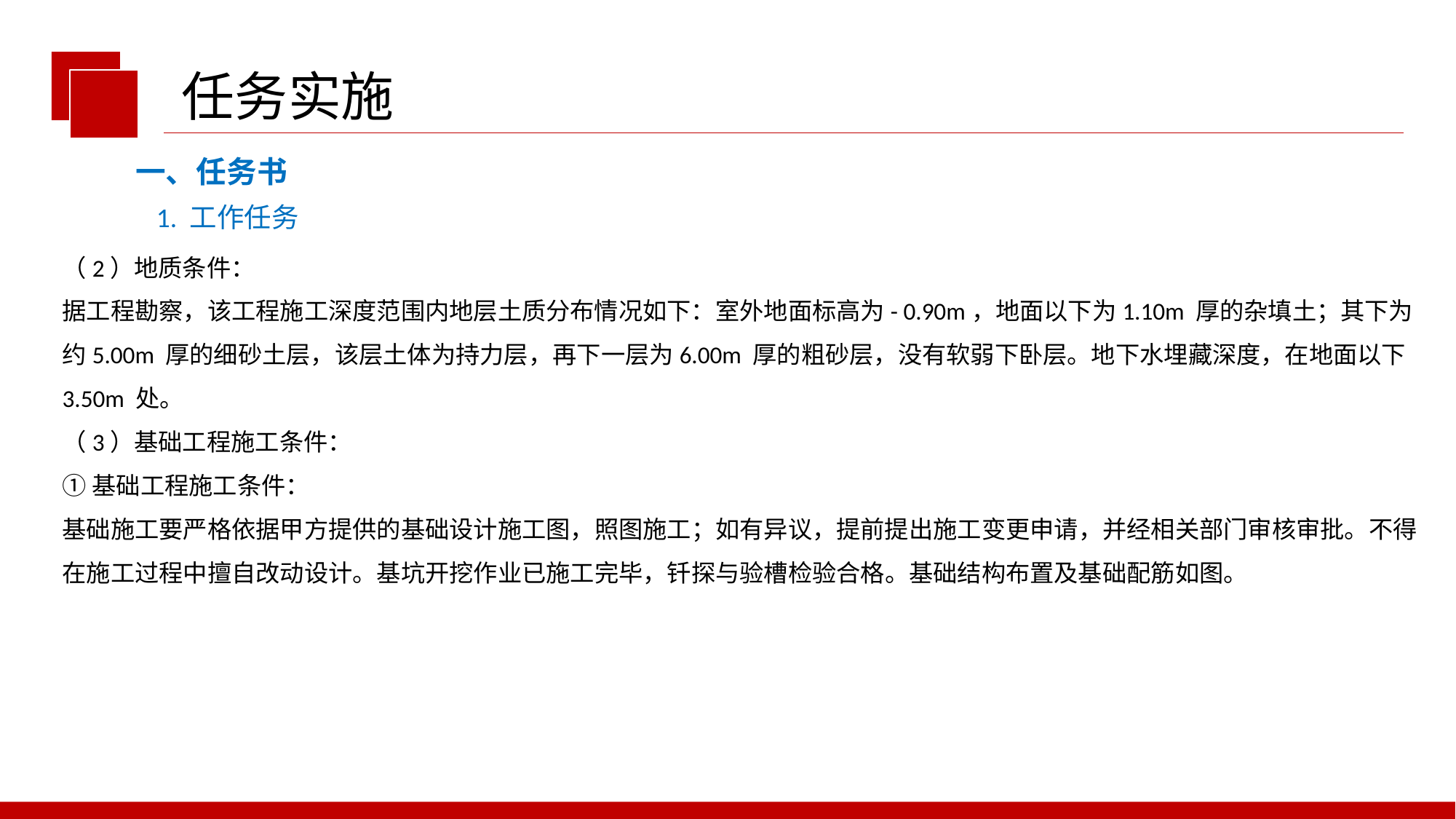

任务实施
一、任务书
1. 工作任务
（2）地质条件：
据工程勘察，该工程施工深度范围内地层土质分布情况如下：室外地面标高为- 0.90m，地面以下为1.10m 厚的杂填土；其下为约5.00m 厚的细砂土层，该层土体为持力层，再下一层为6.00m 厚的粗砂层，没有软弱下卧层。地下水埋藏深度，在地面以下3.50m 处。
（3）基础工程施工条件：
①基础工程施工条件：
基础施工要严格依据甲方提供的基础设计施工图，照图施工；如有异议，提前提出施工变更申请，并经相关部门审核审批。不得在施工过程中擅自改动设计。基坑开挖作业已施工完毕，钎探与验槽检验合格。基础结构布置及基础配筋如图。